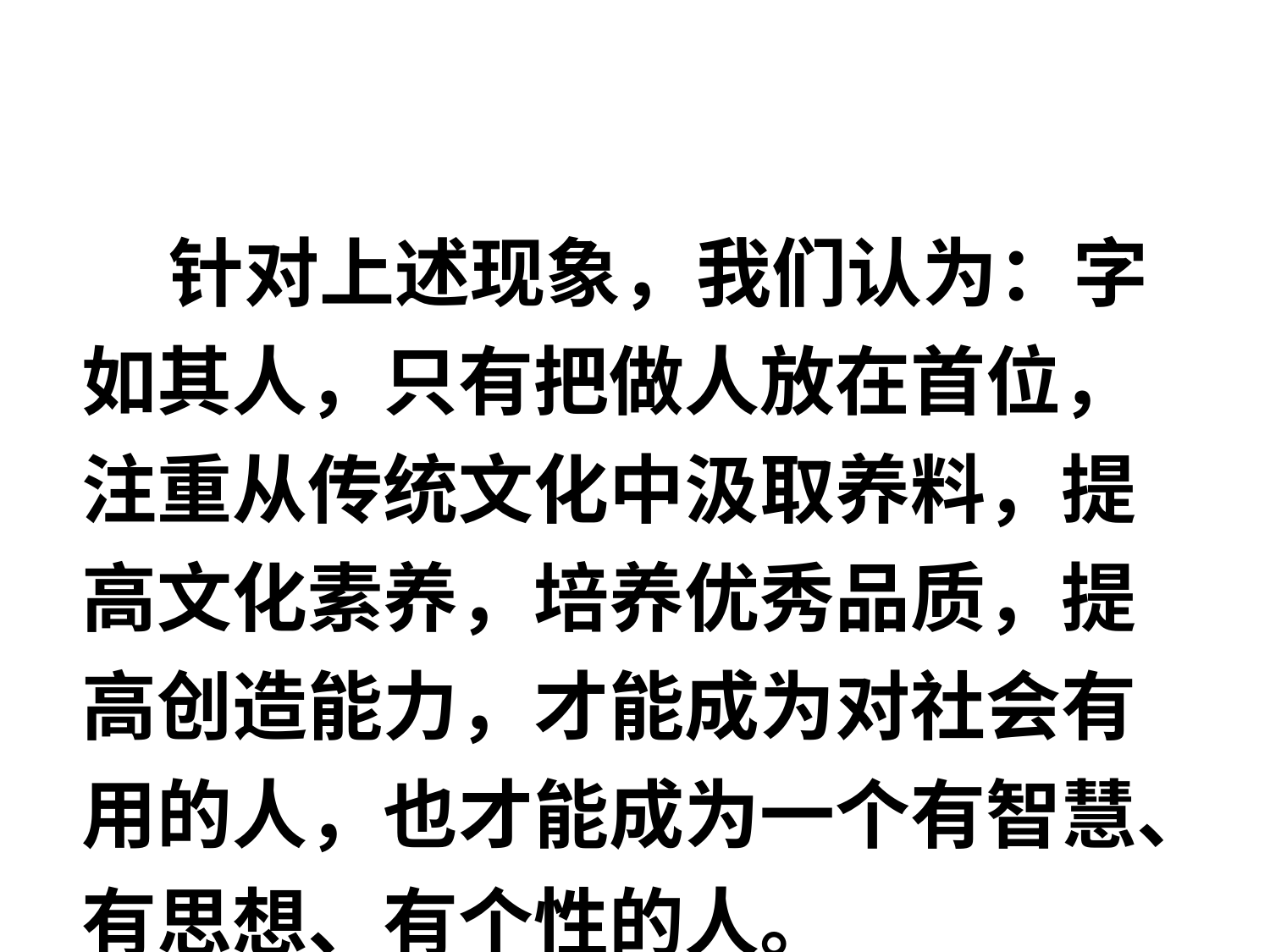

针对上述现象，我们认为：字如其人，只有把做人放在首位，注重从传统文化中汲取养料，提高文化素养，培养优秀品质，提高创造能力，才能成为对社会有用的人，也才能成为一个有智慧、有思想、有个性的人。